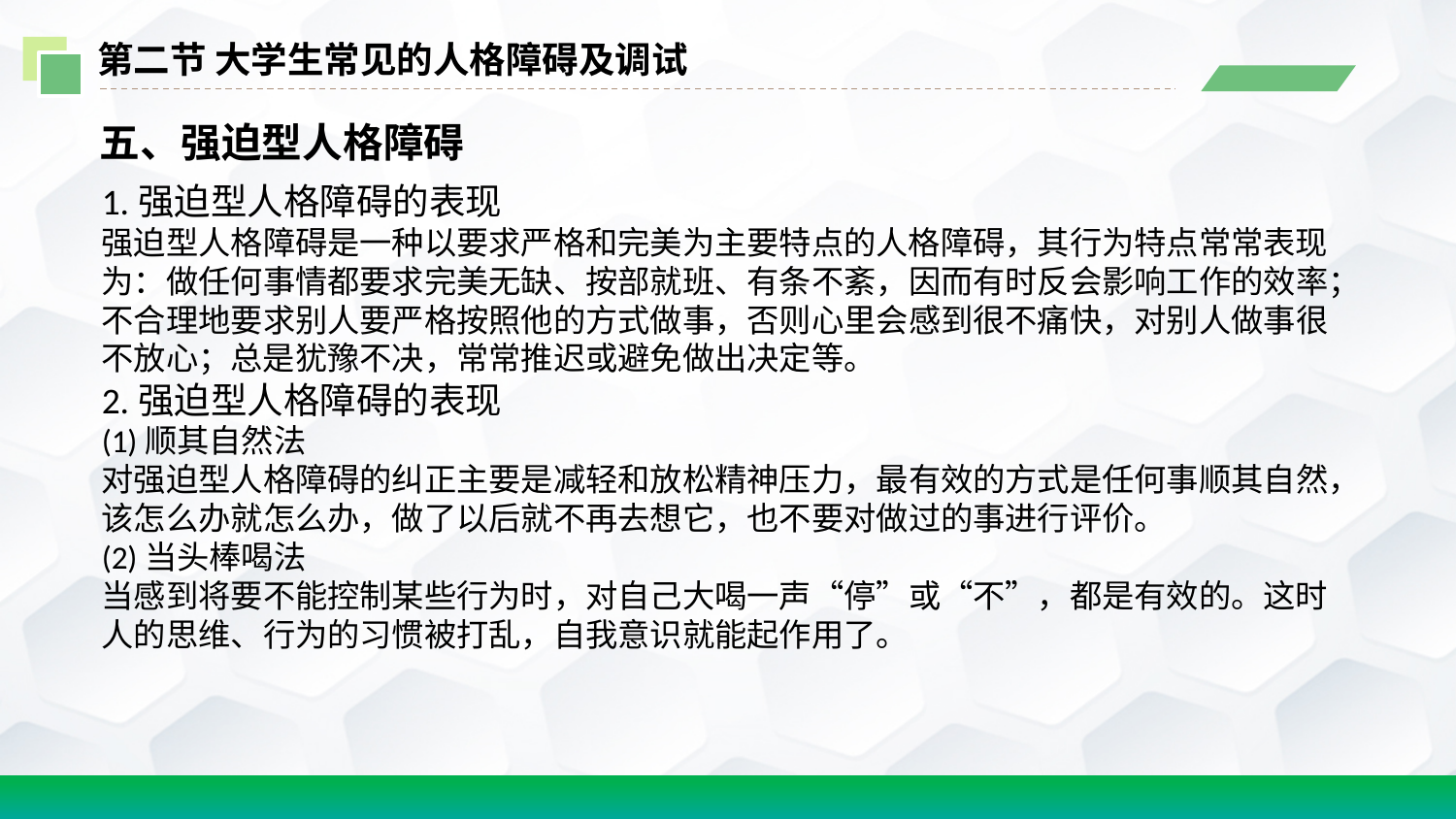

第二节 大学生常见的人格障碍及调试
五、强迫型人格障碍
1.强迫型人格障碍的表现
强迫型人格障碍是一种以要求严格和完美为主要特点的人格障碍，其行为特点常常表现为：做任何事情都要求完美无缺、按部就班、有条不紊，因而有时反会影响工作的效率；不合理地要求别人要严格按照他的方式做事，否则心里会感到很不痛快，对别人做事很不放心；总是犹豫不决，常常推迟或避免做出决定等。
2.强迫型人格障碍的表现
(1)顺其自然法
对强迫型人格障碍的纠正主要是减轻和放松精神压力，最有效的方式是任何事顺其自然，该怎么办就怎么办，做了以后就不再去想它，也不要对做过的事进行评价。
(2)当头棒喝法
当感到将要不能控制某些行为时，对自己大喝一声“停”或“不”，都是有效的。这时人的思维、行为的习惯被打乱，自我意识就能起作用了。